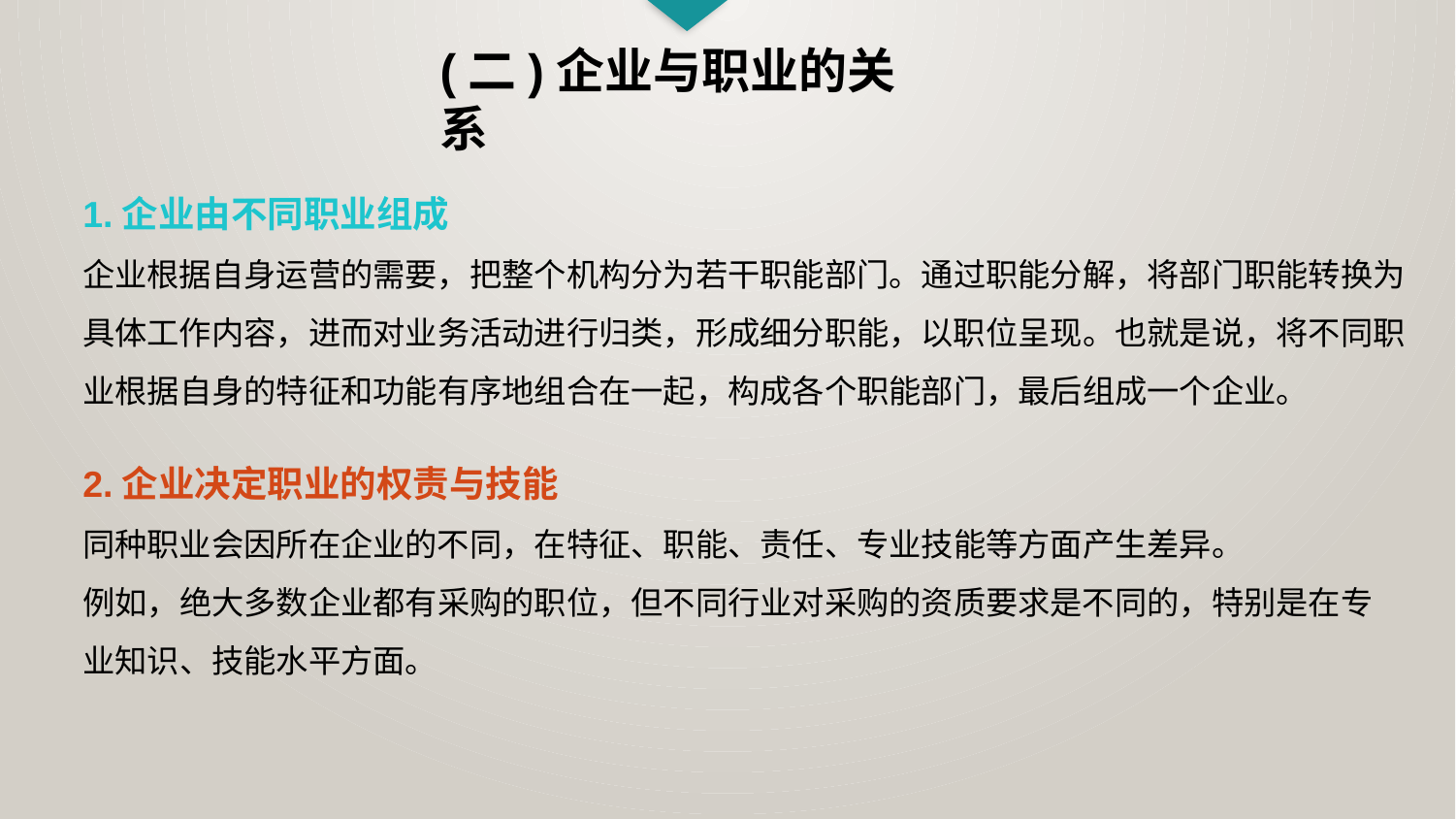

(二)企业与职业的关系
1.企业由不同职业组成
企业根据自身运营的需要，把整个机构分为若干职能部门。通过职能分解，将部门职能转换为具体工作内容，进而对业务活动进行归类，形成细分职能，以职位呈现。也就是说，将不同职业根据自身的特征和功能有序地组合在一起，构成各个职能部门，最后组成一个企业。
2.企业决定职业的权责与技能
同种职业会因所在企业的不同，在特征、职能、责任、专业技能等方面产生差异。
例如，绝大多数企业都有采购的职位，但不同行业对采购的资质要求是不同的，特别是在专业知识、技能水平方面。
41